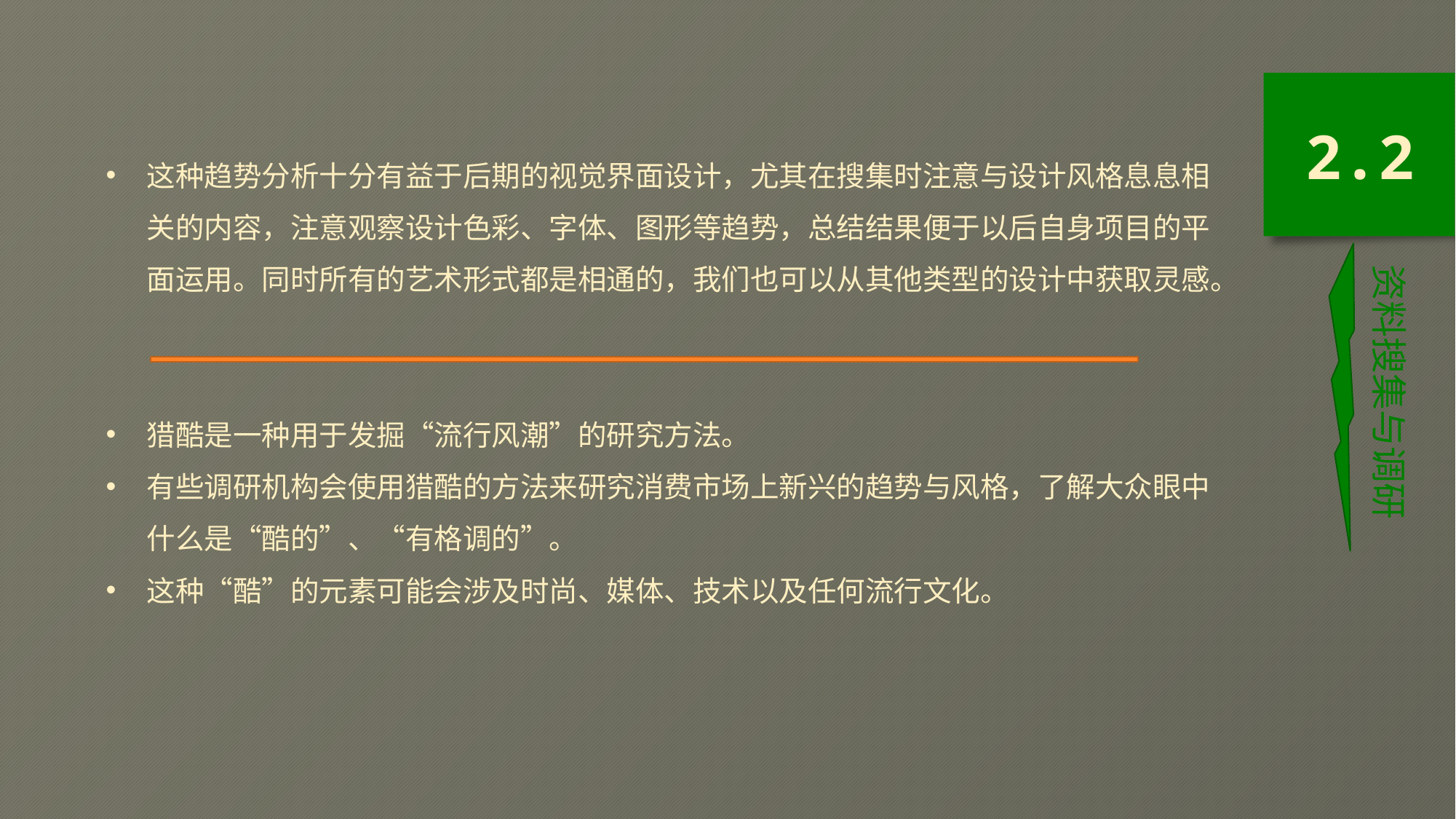

2.2
这种趋势分析十分有益于后期的视觉界面设计，尤其在搜集时注意与设计风格息息相关的内容，注意观察设计色彩、字体、图形等趋势，总结结果便于以后自身项目的平面运用。同时所有的艺术形式都是相通的，我们也可以从其他类型的设计中获取灵感。

猎酷是一种用于发掘“流行风潮”的研究方法。
有些调研机构会使用猎酷的方法来研究消费市场上新兴的趋势与风格，了解大众眼中什么是“酷的”、“有格调的”。
这种“酷”的元素可能会涉及时尚、媒体、技术以及任何流行文化。

资料搜集与调研